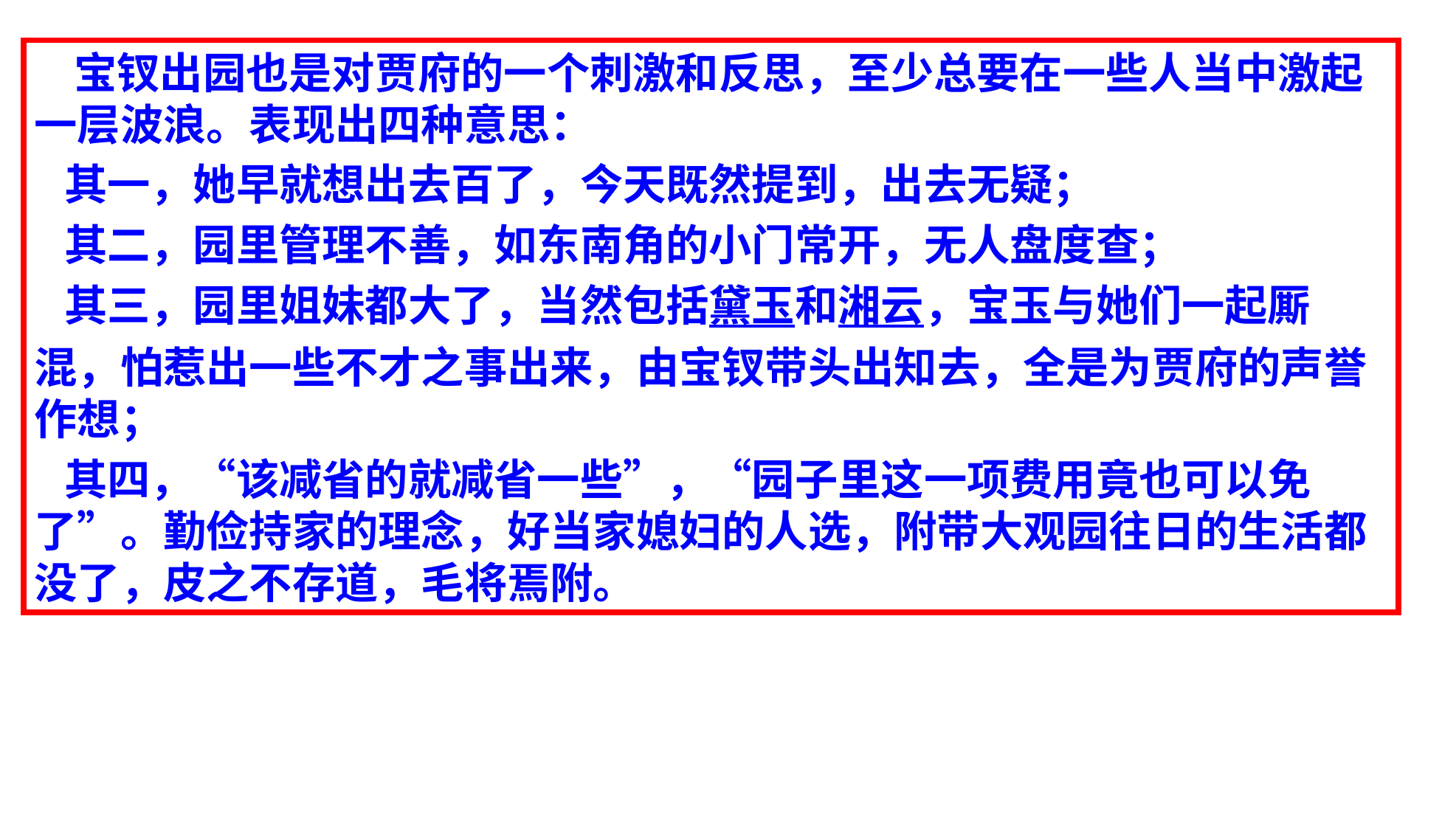

宝钗出园也是对贾府的一个刺激和反思，至少总要在一些人当中激起一层波浪。表现出四种意思：
  其一，她早就想出去百了，今天既然提到，出去无疑；
  其二，园里管理不善，如东南角的小门常开，无人盘度查；
  其三，园里姐妹都大了，当然包括黛玉和湘云，宝玉与她们一起厮混，怕惹出一些不才之事出来，由宝钗带头出知去，全是为贾府的声誉作想；
  其四，“该减省的就减省一些”，“园子里这一项费用竟也可以免了”。勤俭持家的理念，好当家媳妇的人选，附带大观园往日的生活都没了，皮之不存道，毛将焉附。